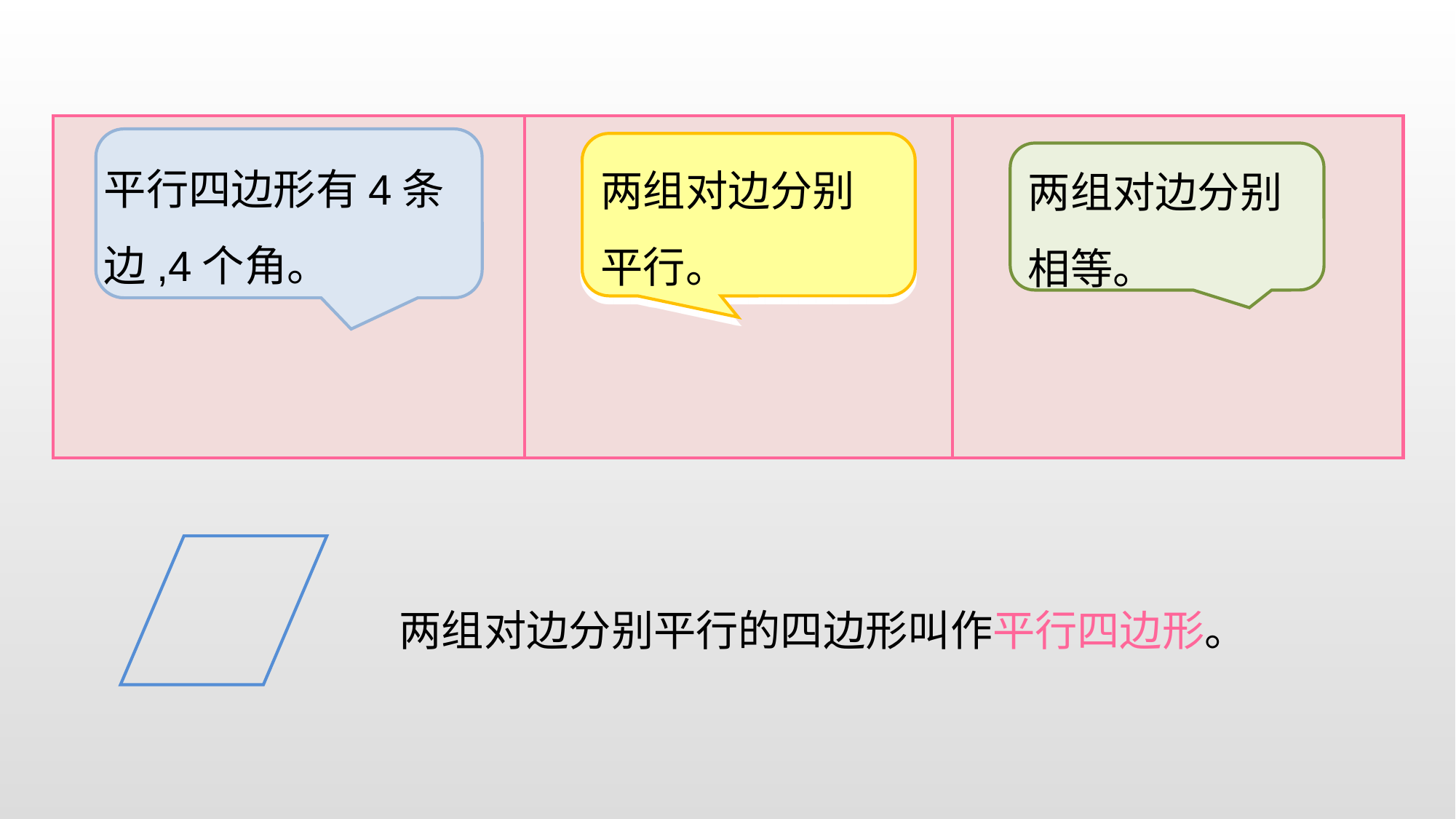

平行四边形有4条边,4个角。
两组对边分别平行。
两组对边分别相等。

两组对边分别平行的四边形叫作平行四边形。